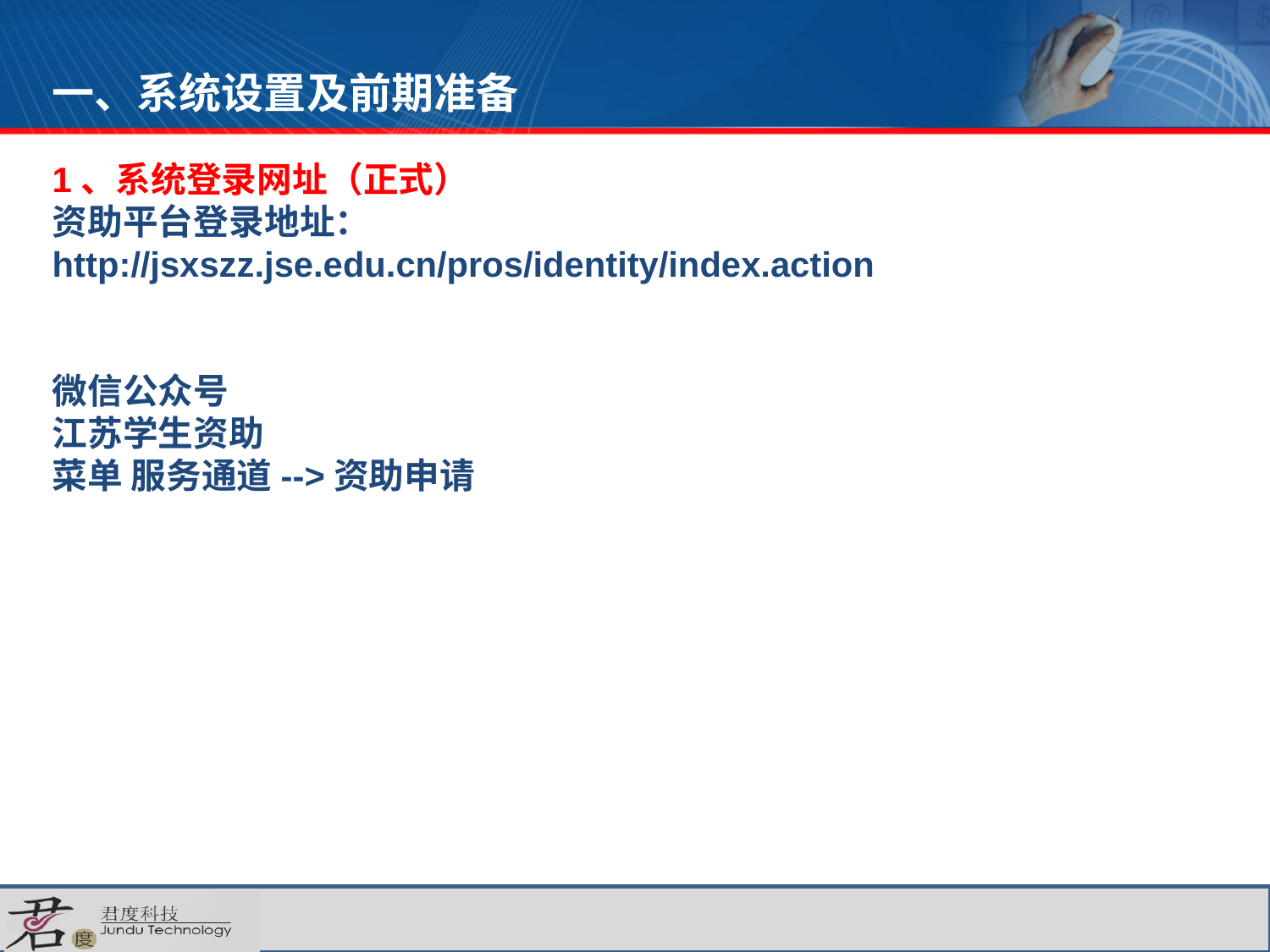

# 一、系统设置及前期准备
1、系统登录网址（正式）
资助平台登录地址：
http://jsxszz.jse.edu.cn/pros/identity/index.action

微信公众号
江苏学生资助
菜单 服务通道-->资助申请